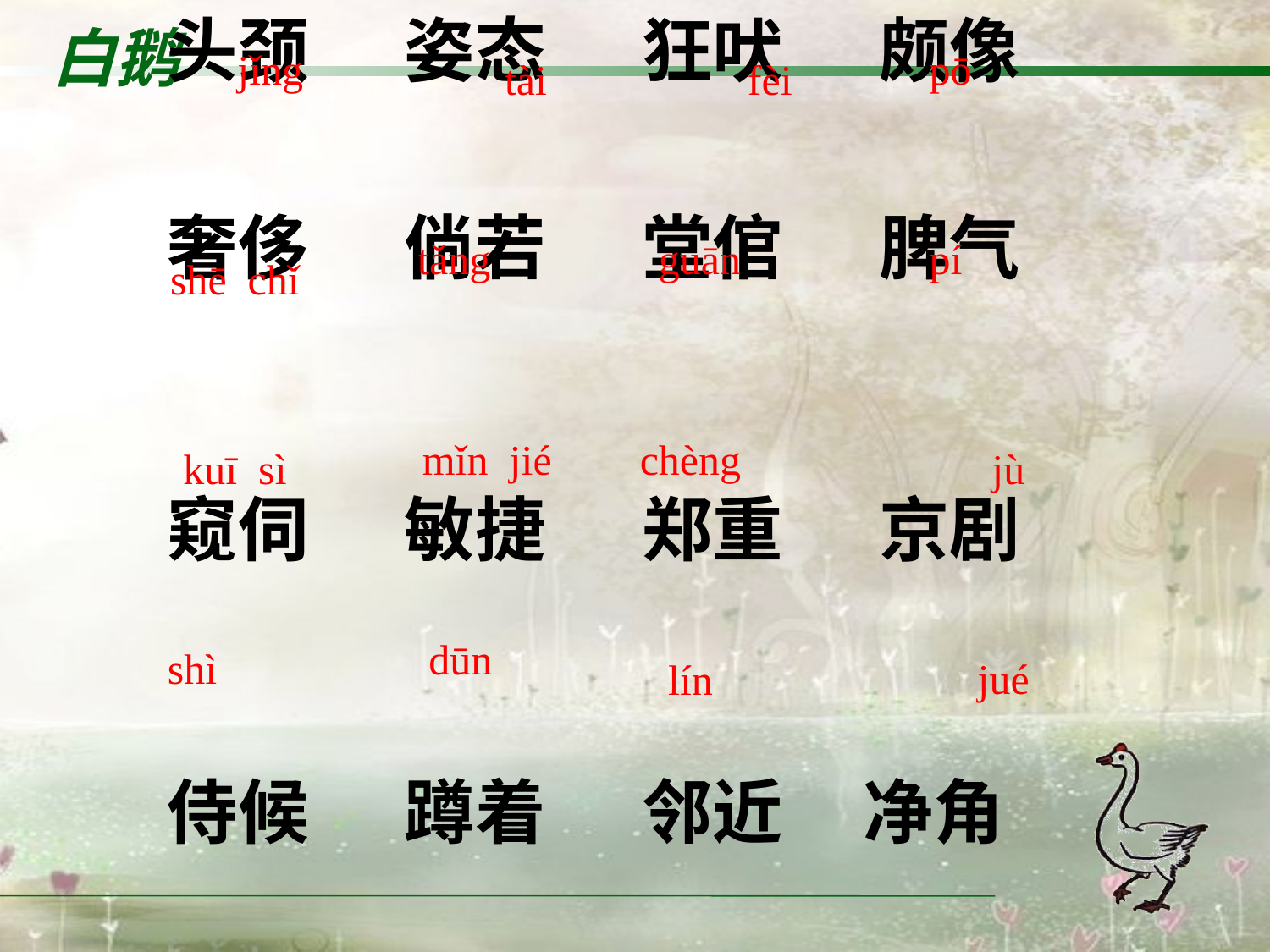

jǐng
pō
 tài
fèi
头颈      姿态      狂吠      颇像

奢侈      倘若      堂倌      脾气

窥伺      敏捷      郑重      京剧

侍候      蹲着      邻近     净角
tǎng
guān
pí
shē  chǐ
mǐn  jié
chèng
 kuī  sì
jù
dūn
shì
jué
lín